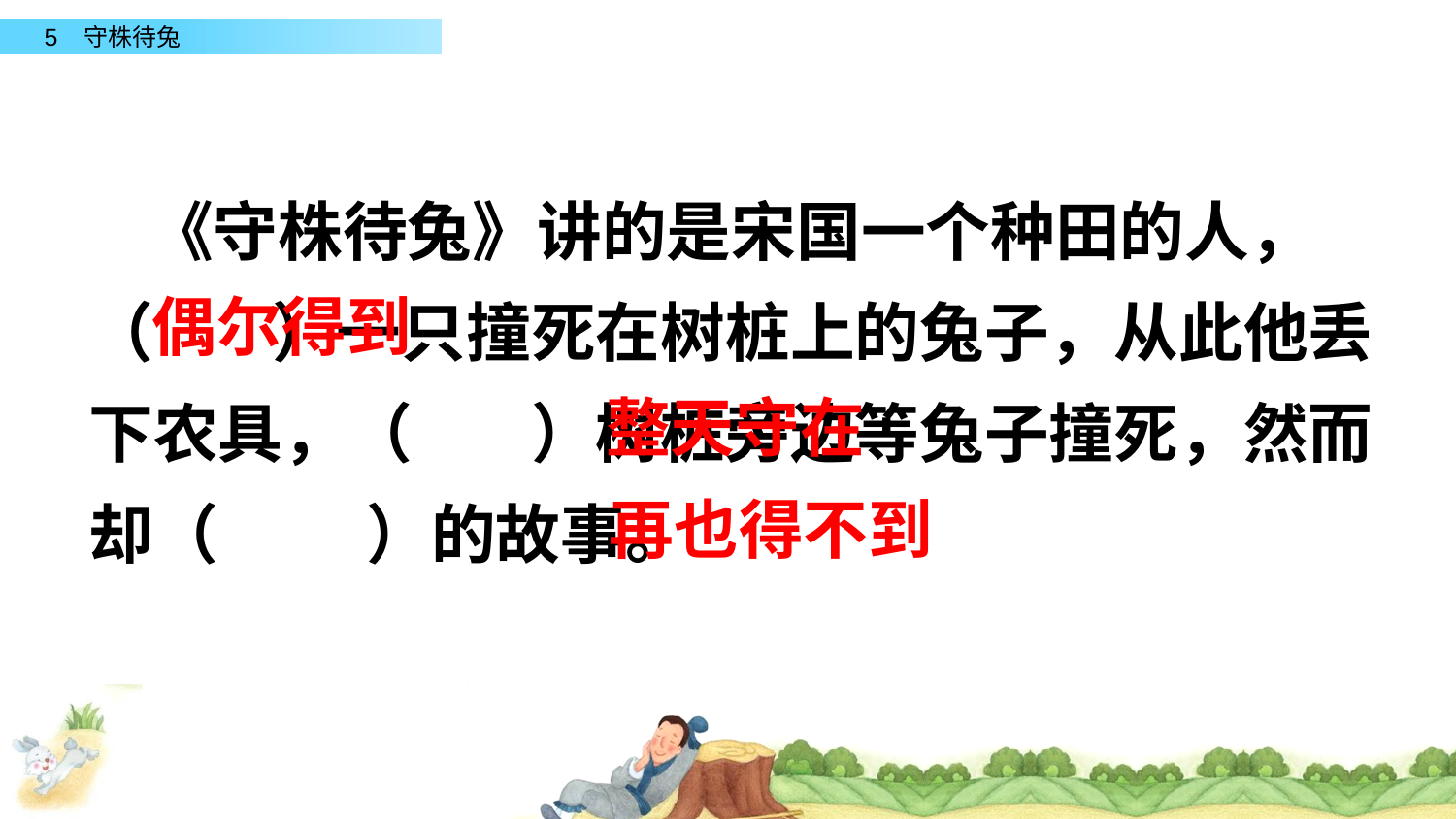

《守株待兔》讲的是宋国一个种田的人，
（        ）一只撞死在树桩上的兔子，从此他丢下农具，（        ）树桩旁边等兔子撞死，然而却（          ）的故事。
偶尔得到
整天守在

再也得不到